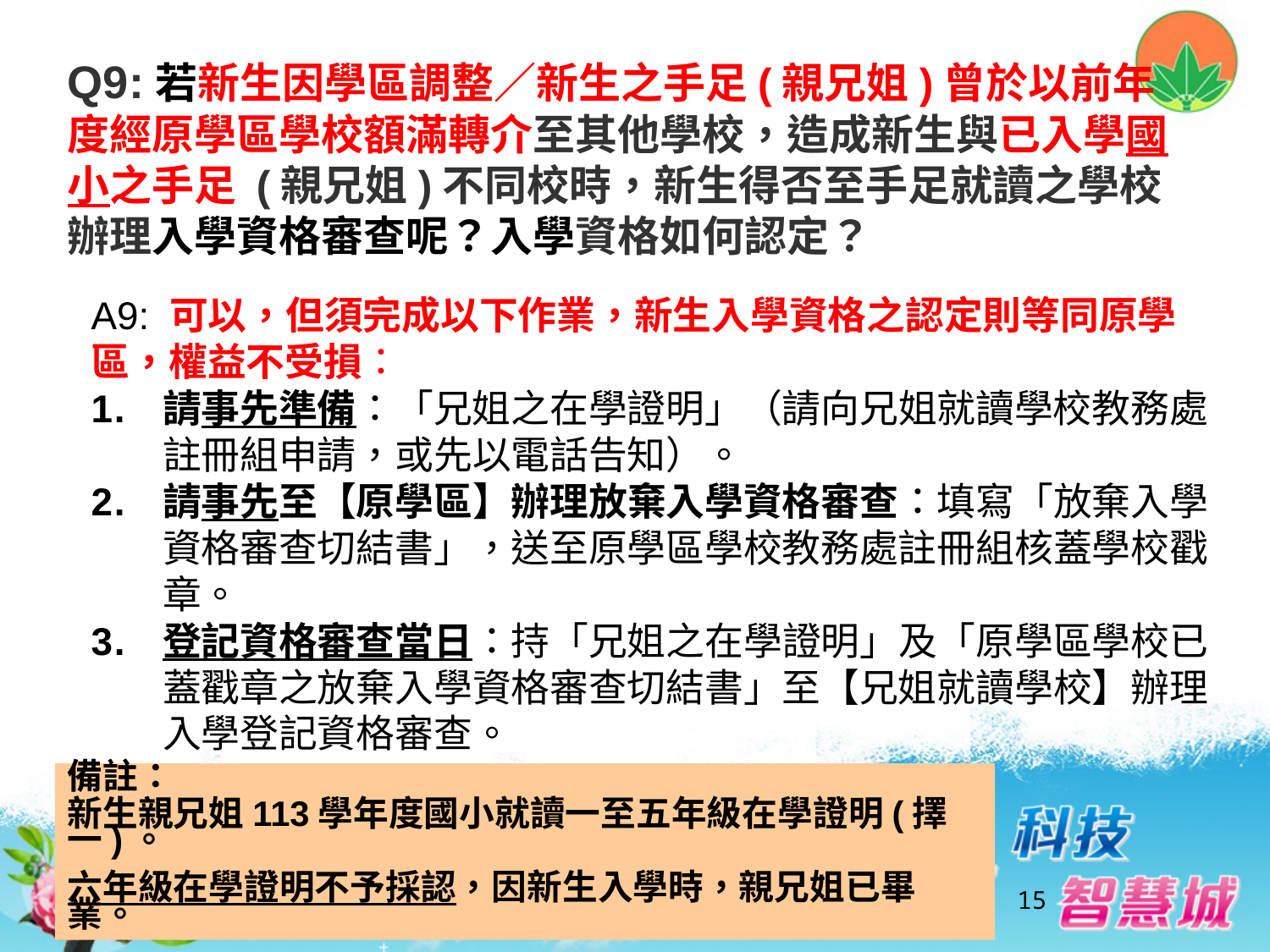

Q9:若新生因學區調整／新生之手足(親兄姐)曾於以前年度經原學區學校額滿轉介至其他學校，造成新生與已入學國小之手足 (親兄姐)不同校時，新生得否至手足就讀之學校辦理入學資格審查呢？入學資格如何認定？

A9: 可以，但須完成以下作業，新生入學資格之認定則等同原學區，權益不受損：
請事先準備：「兄姐之在學證明」（請向兄姐就讀學校教務處註冊組申請，或先以電話告知）。
請事先至【原學區】辦理放棄入學資格審查：填寫「放棄入學資格審查切結書」，送至原學區學校教務處註冊組核蓋學校戳章。
登記資格審查當日：持「兄姐之在學證明」及「原學區學校已蓋戳章之放棄入學資格審查切結書」至【兄姐就讀學校】辦理入學登記資格審查。
備註：
新生親兄姐113學年度國小就讀一至五年級在學證明(擇一)。
六年級在學證明不予採認，因新生入學時，親兄姐已畢業。
15